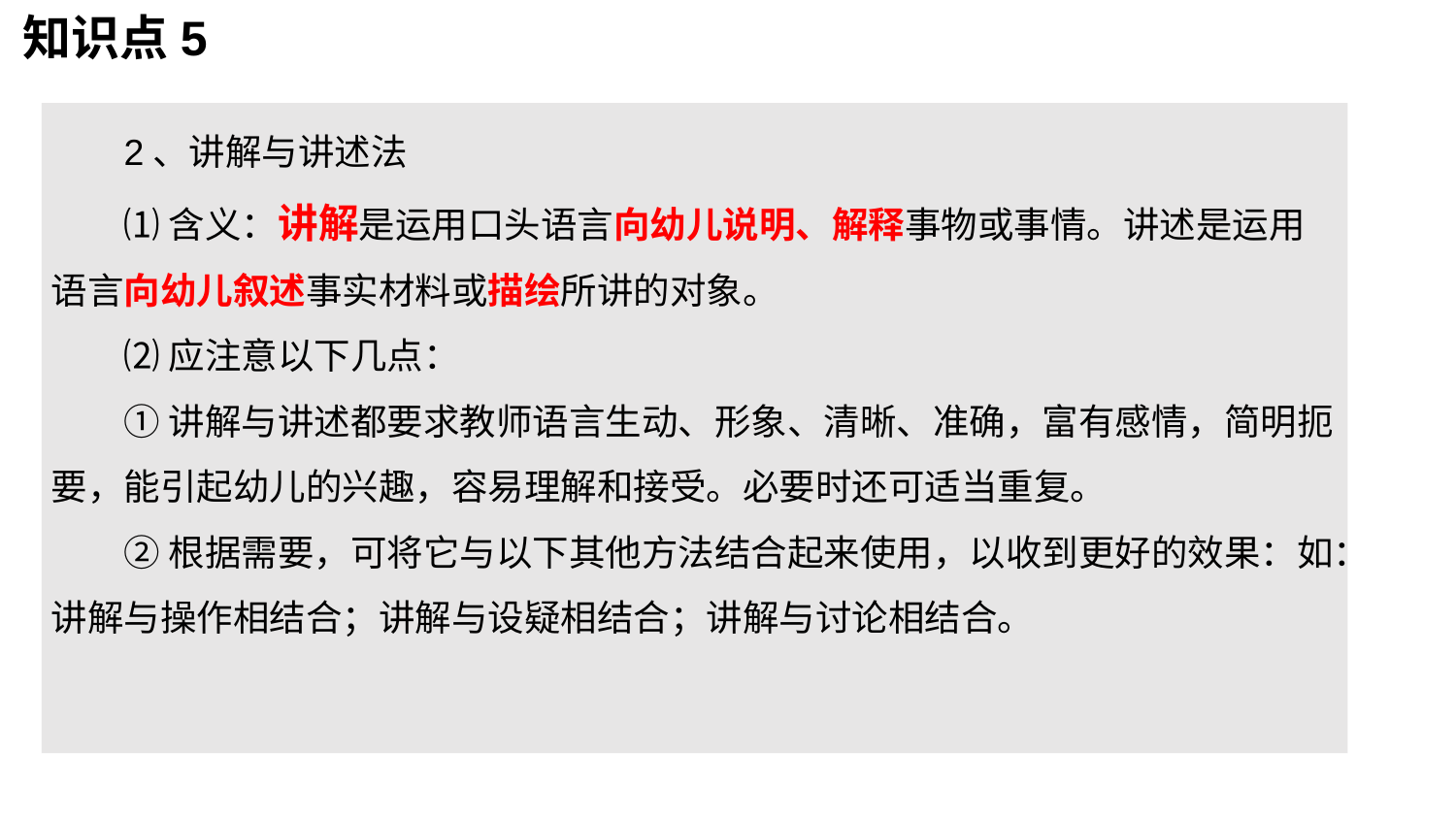

知识点5
2、讲解与讲述法
⑴含义：讲解是运用口头语言向幼儿说明、解释事物或事情。讲述是运用语言向幼儿叙述事实材料或描绘所讲的对象。
⑵应注意以下几点：
①讲解与讲述都要求教师语言生动、形象、清晰、准确，富有感情，简明扼要，能引起幼儿的兴趣，容易理解和接受。必要时还可适当重复。
②根据需要，可将它与以下其他方法结合起来使用，以收到更好的效果：如：讲解与操作相结合；讲解与设疑相结合；讲解与讨论相结合。